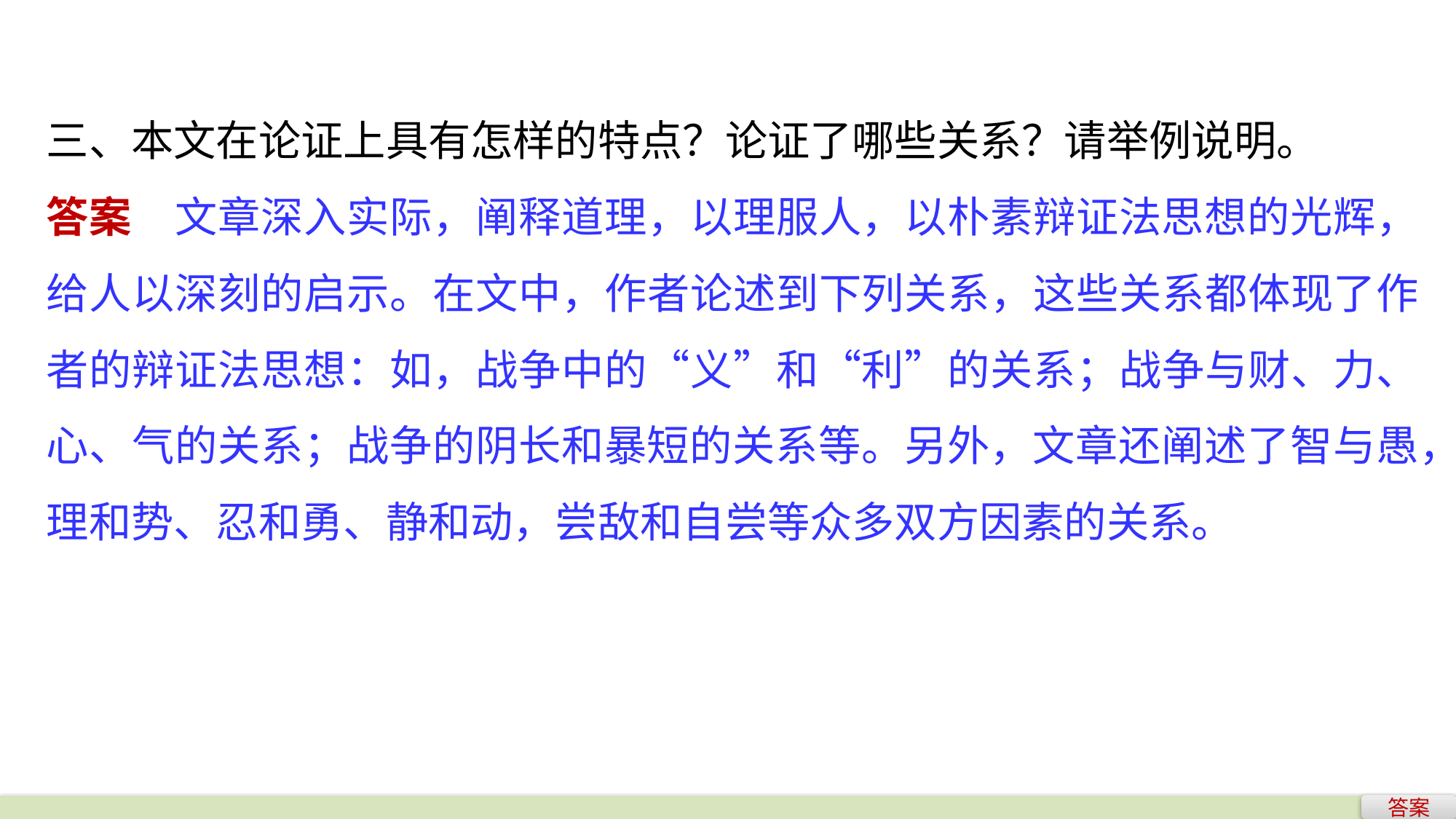

三、本文在论证上具有怎样的特点？论证了哪些关系？请举例说明。
答案　文章深入实际，阐释道理，以理服人，以朴素辩证法思想的光辉，给人以深刻的启示。在文中，作者论述到下列关系，这些关系都体现了作者的辩证法思想：如，战争中的“义”和“利”的关系；战争与财、力、心、气的关系；战争的阴长和暴短的关系等。另外，文章还阐述了智与愚，理和势、忍和勇、静和动，尝敌和自尝等众多双方因素的关系。
答案